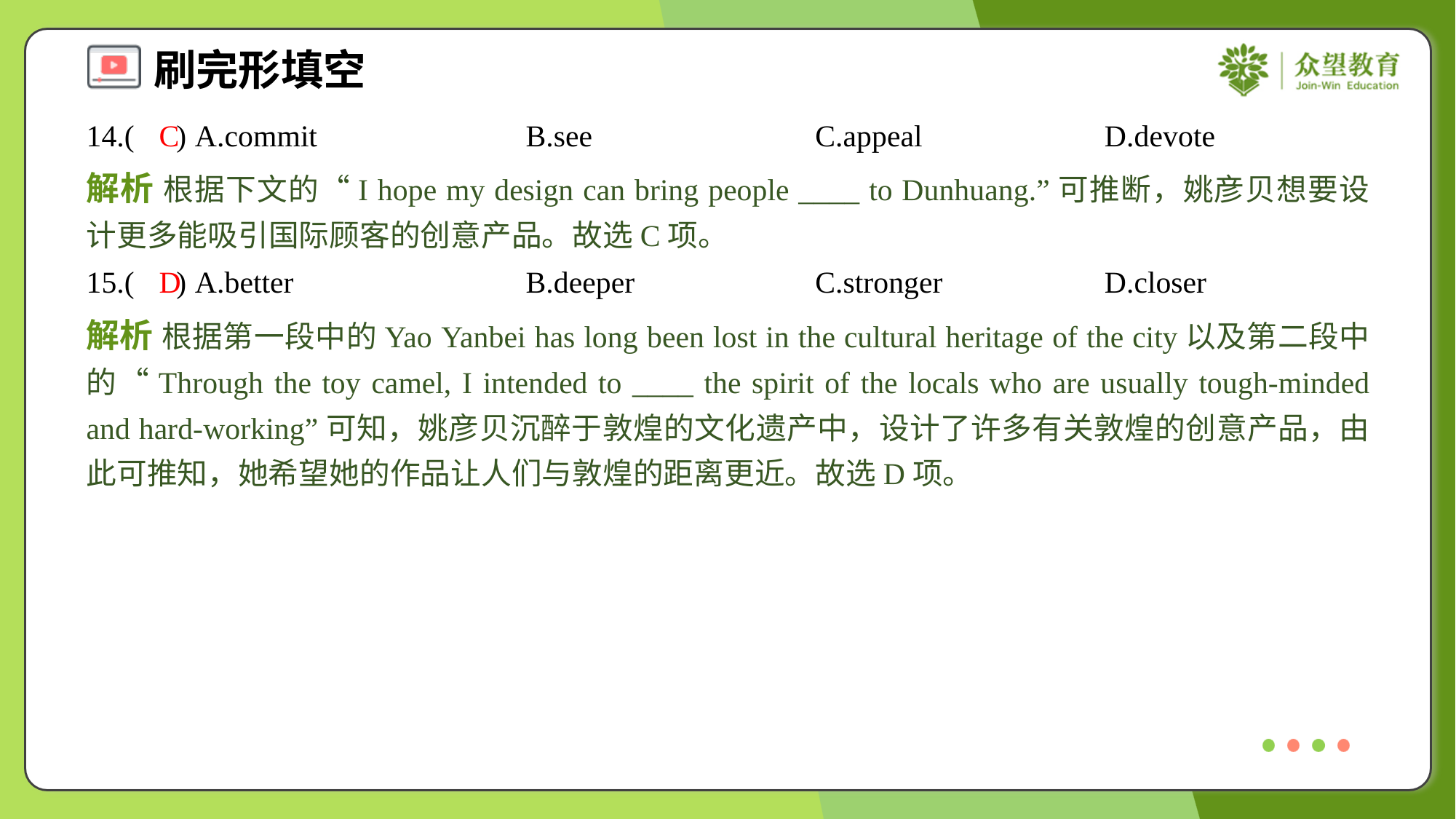

14.(     ) A.commit	B.see	C.appeal	D.devote
C
解析 根据下文的“I hope my design can bring people ____ to Dunhuang.”可推断，姚彦贝想要设计更多能吸引国际顾客的创意产品。故选C项。
15.(     ) A.better	B.deeper	C.stronger	D.closer
D
解析 根据第一段中的Yao Yanbei has long been lost in the cultural heritage of the city以及第二段中的“Through the toy camel, I intended to ____ the spirit of the locals who are usually tough-minded and hard-working”可知，姚彦贝沉醉于敦煌的文化遗产中，设计了许多有关敦煌的创意产品，由此可推知，她希望她的作品让人们与敦煌的距离更近。故选D项。